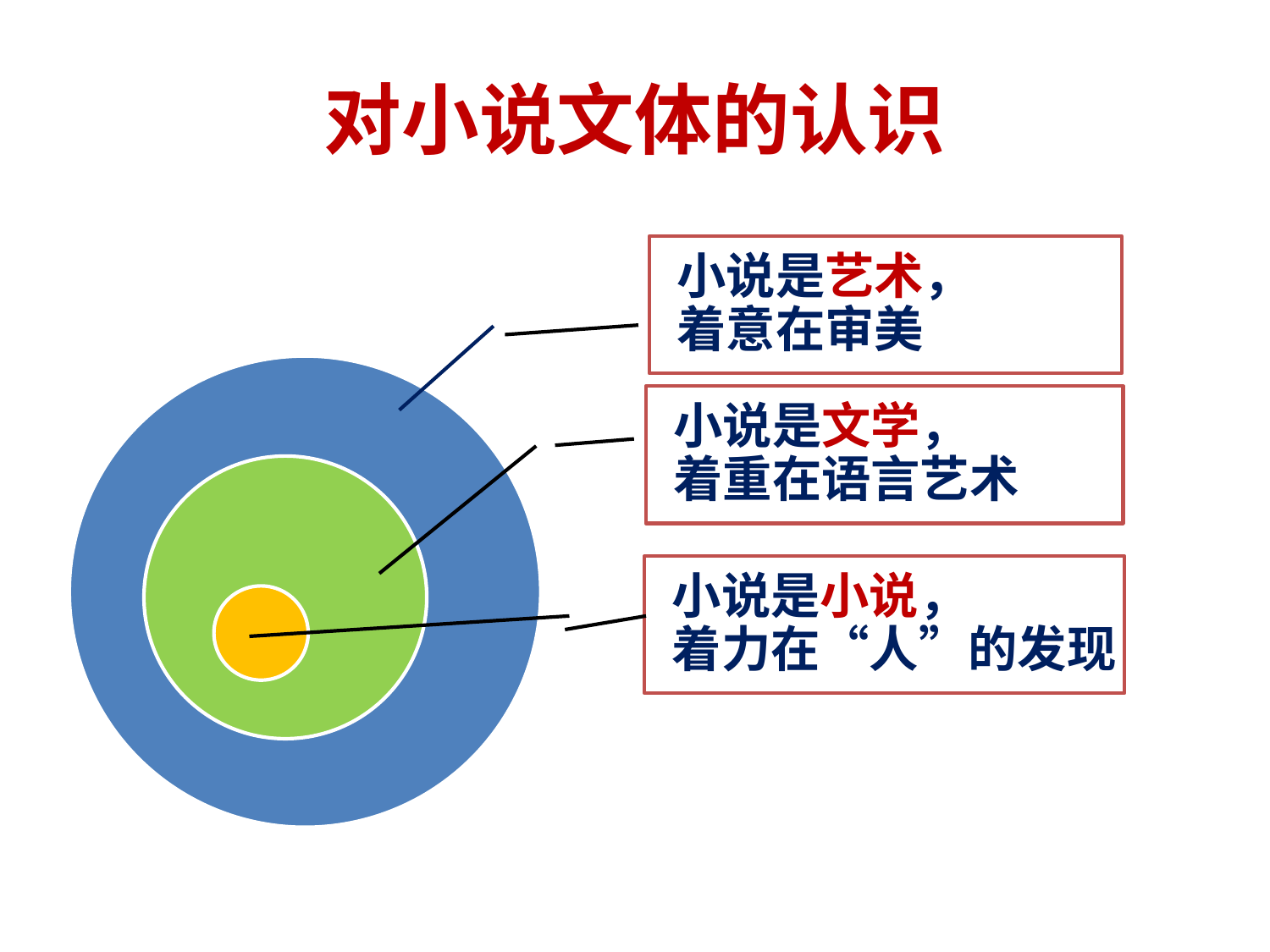

# 对小说文体的认识

小说是小说，
着力在“人”的发现

小说是文学，
着重在语言艺术

小说是艺术，
着意在审美